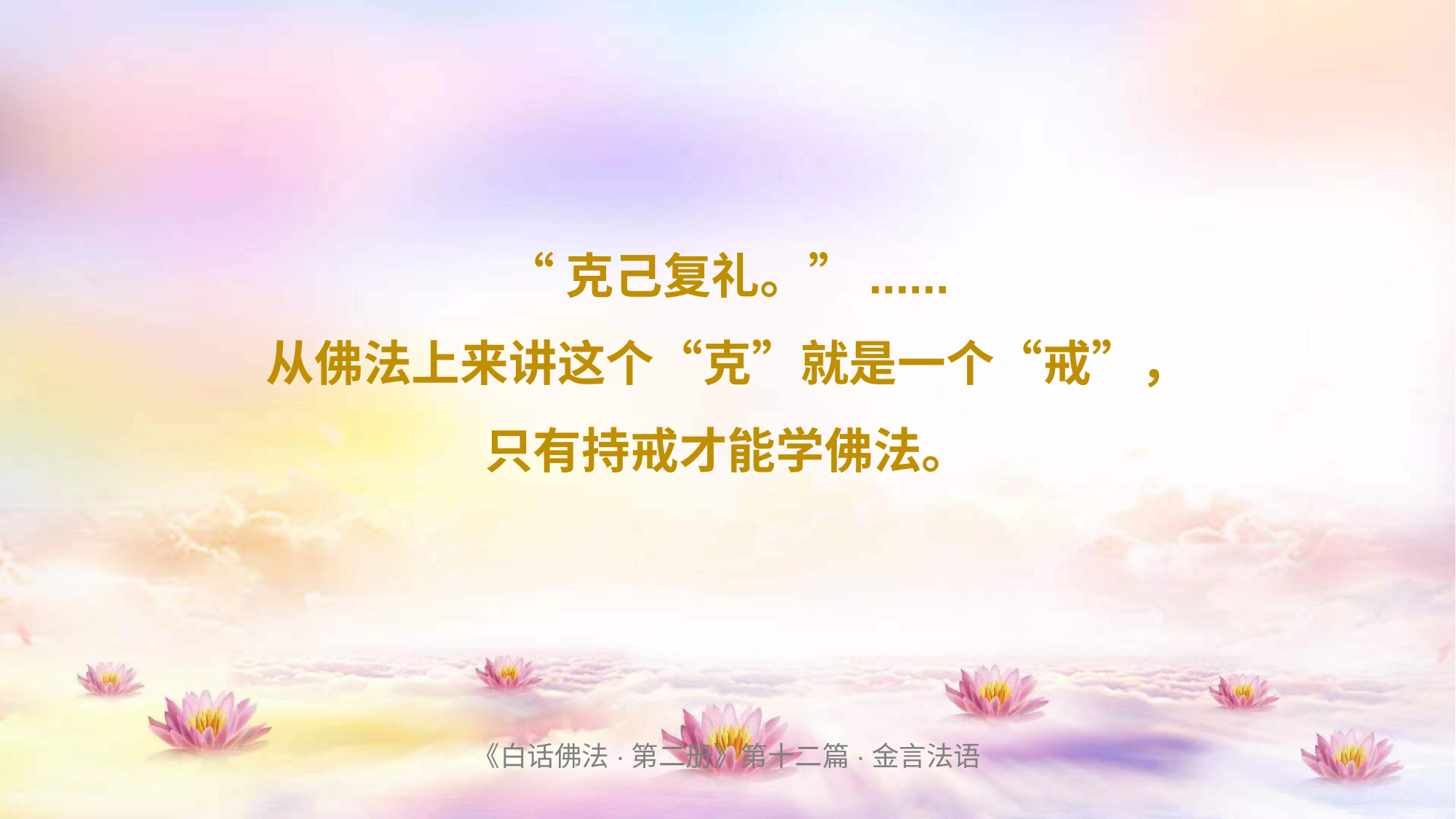

# “克己复礼。”...... 从佛法上来讲这个“克”就是一个“戒”， 只有持戒才能学佛法。
《白话佛法·第二册》第十二篇·金言法语